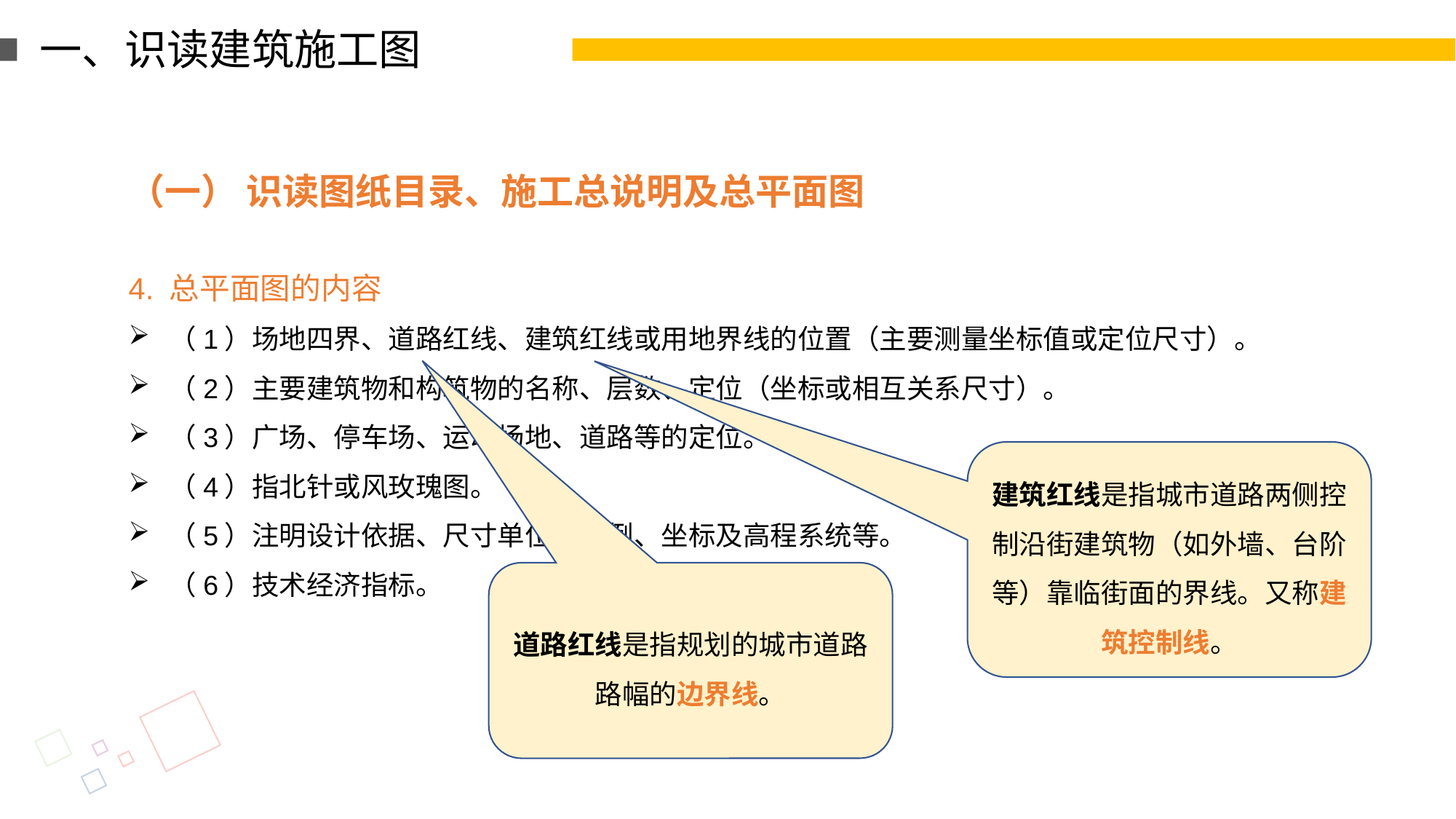

一、识读建筑施工图
（一） 识读图纸目录、施工总说明及总平面图
4. 总平面图的内容
（1）场地四界、道路红线、建筑红线或用地界线的位置（主要测量坐标值或定位尺寸）。
（2）主要建筑物和构筑物的名称、层数、定位（坐标或相互关系尺寸）。
（3）广场、停车场、运动场地、道路等的定位。
（4）指北针或风玫瑰图。
（5）注明设计依据、尺寸单位、比例、坐标及高程系统等。
（6）技术经济指标。
建筑红线是指城市道路两侧控制沿街建筑物（如外墙、台阶等）靠临街面的界线。又称建筑控制线。
道路红线是指规划的城市道路路幅的边界线。